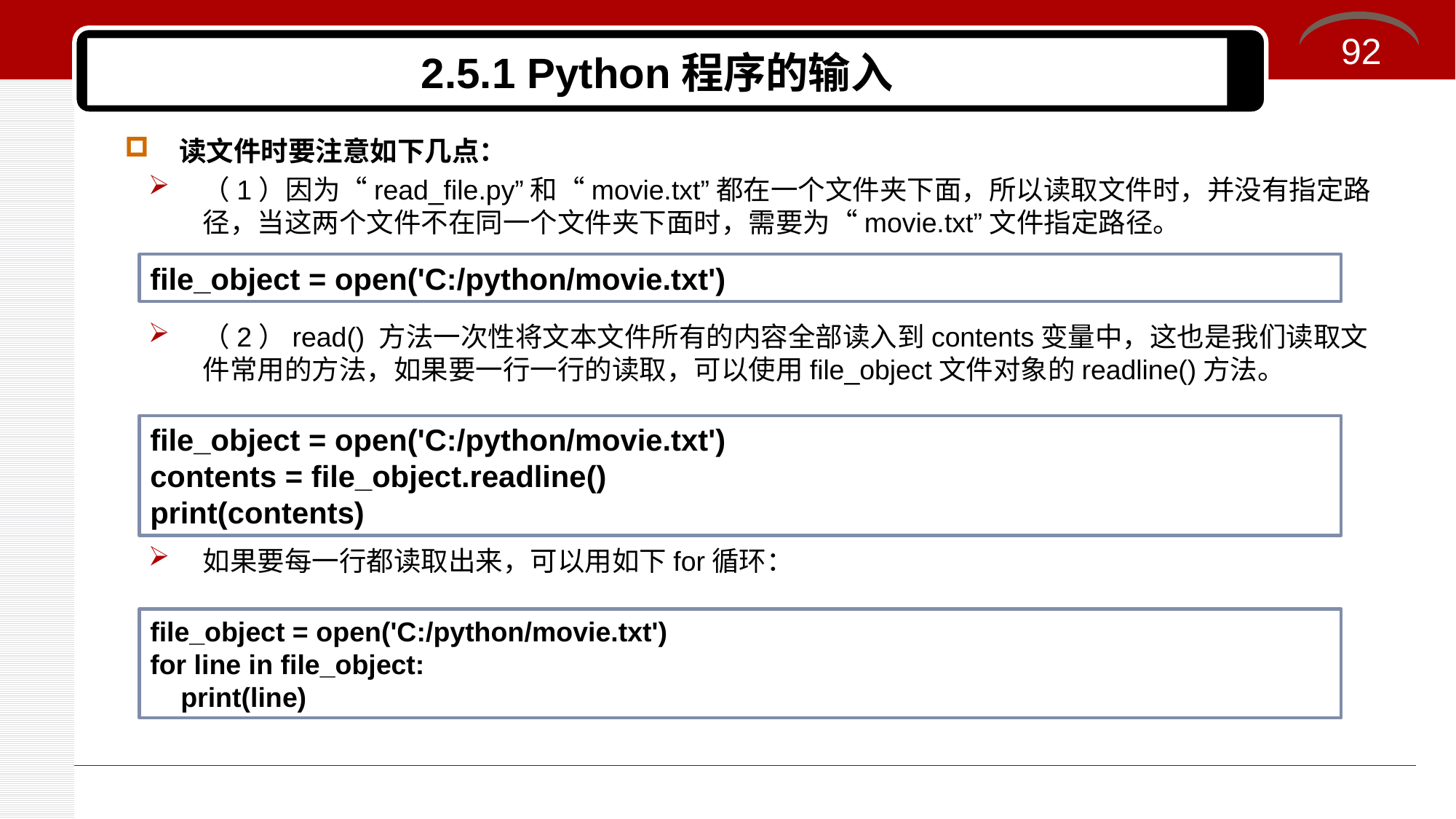

92
# 2.5.1 Python程序的输入
读文件时要注意如下几点：
（1）因为“read_file.py”和“movie.txt”都在一个文件夹下面，所以读取文件时，并没有指定路径，当这两个文件不在同一个文件夹下面时，需要为“movie.txt”文件指定路径。

（2）read() 方法一次性将文本文件所有的内容全部读入到contents变量中，这也是我们读取文件常用的方法，如果要一行一行的读取，可以使用file_object文件对象的readline()方法。

如果要每一行都读取出来，可以用如下for循环：

file_object = open('C:/python/movie.txt')
file_object = open('C:/python/movie.txt')
contents = file_object.readline()
print(contents)
file_object = open('C:/python/movie.txt')
for line in file_object:
    print(line)